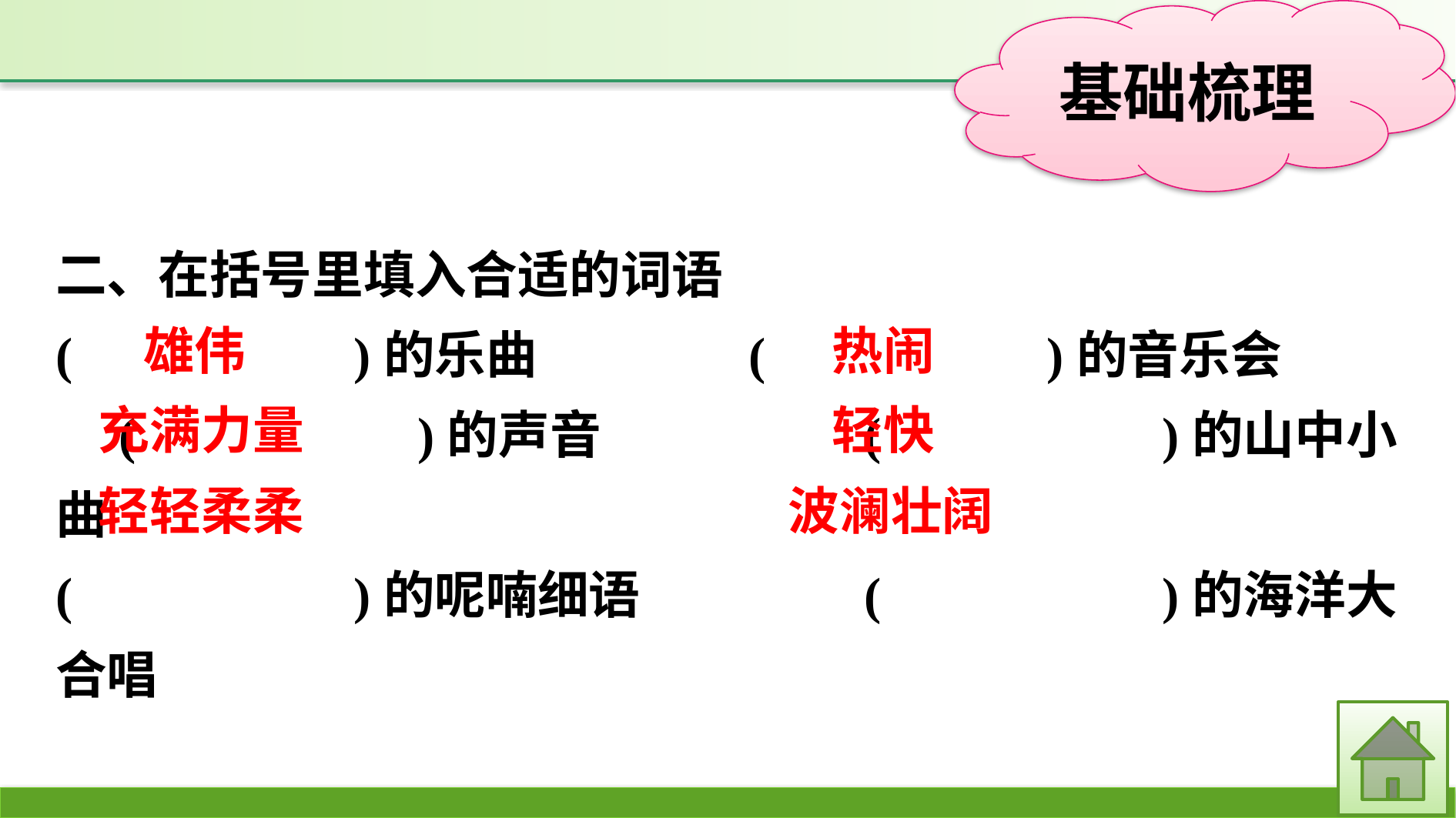

二、在括号里填入合适的词语
(　　　　　)的乐曲　　　	(　　　　　)的音乐会　　　(　　　　　)的声音			(　　　　　)的山中小曲
(　　　　　)的呢喃细语		(　　　　　)的海洋大合唱
雄伟
热闹
轻快
充满力量
轻轻柔柔
波澜壮阔